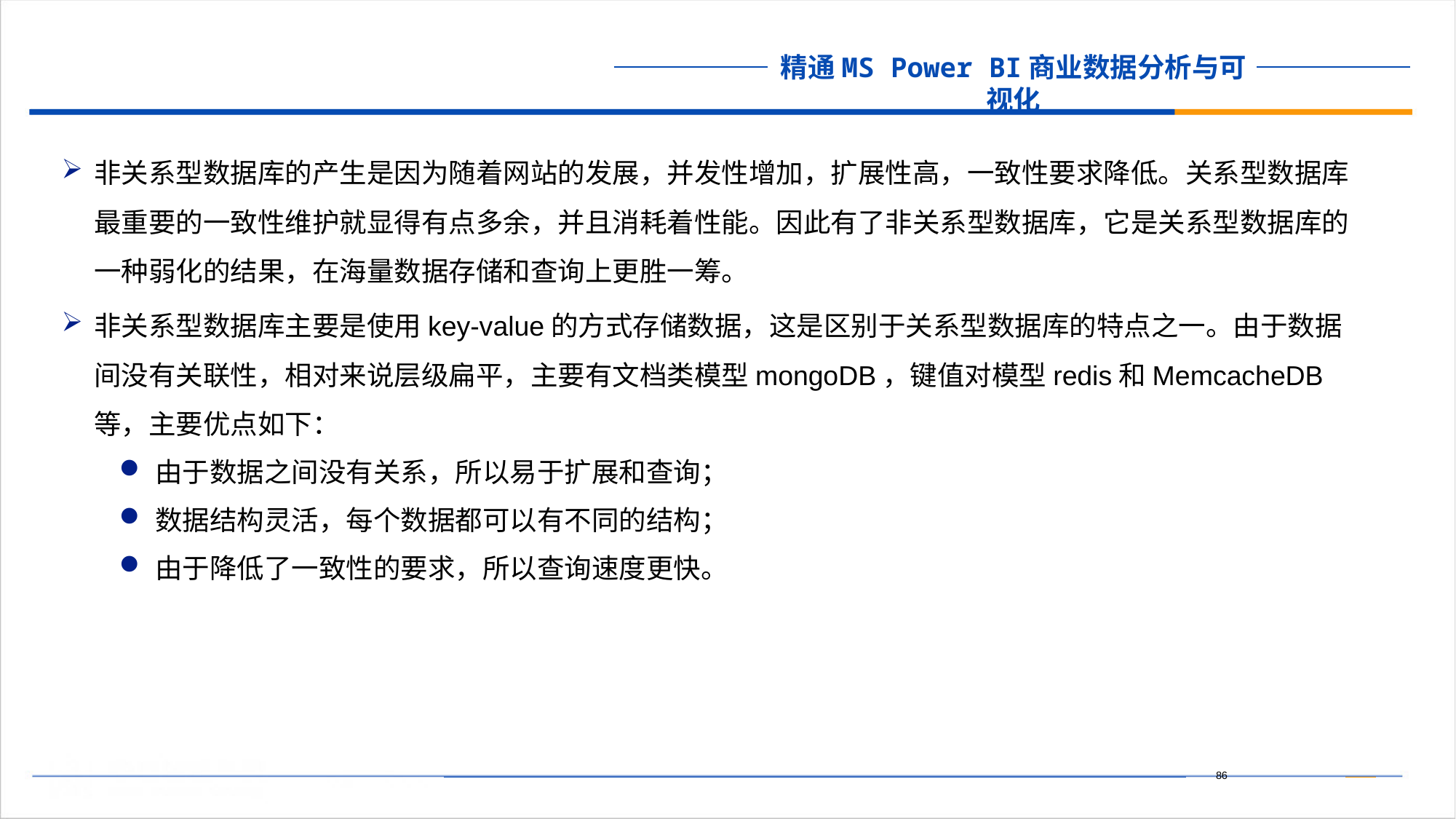

非关系型数据库的产生是因为随着网站的发展，并发性增加，扩展性高，一致性要求降低。关系型数据库最重要的一致性维护就显得有点多余，并且消耗着性能。因此有了非关系型数据库，它是关系型数据库的一种弱化的结果，在海量数据存储和查询上更胜一筹。
非关系型数据库主要是使用key-value的方式存储数据，这是区别于关系型数据库的特点之一。由于数据间没有关联性，相对来说层级扁平，主要有文档类模型mongoDB，键值对模型redis和MemcacheDB等，主要优点如下：
由于数据之间没有关系，所以易于扩展和查询；
数据结构灵活，每个数据都可以有不同的结构；
由于降低了一致性的要求，所以查询速度更快。